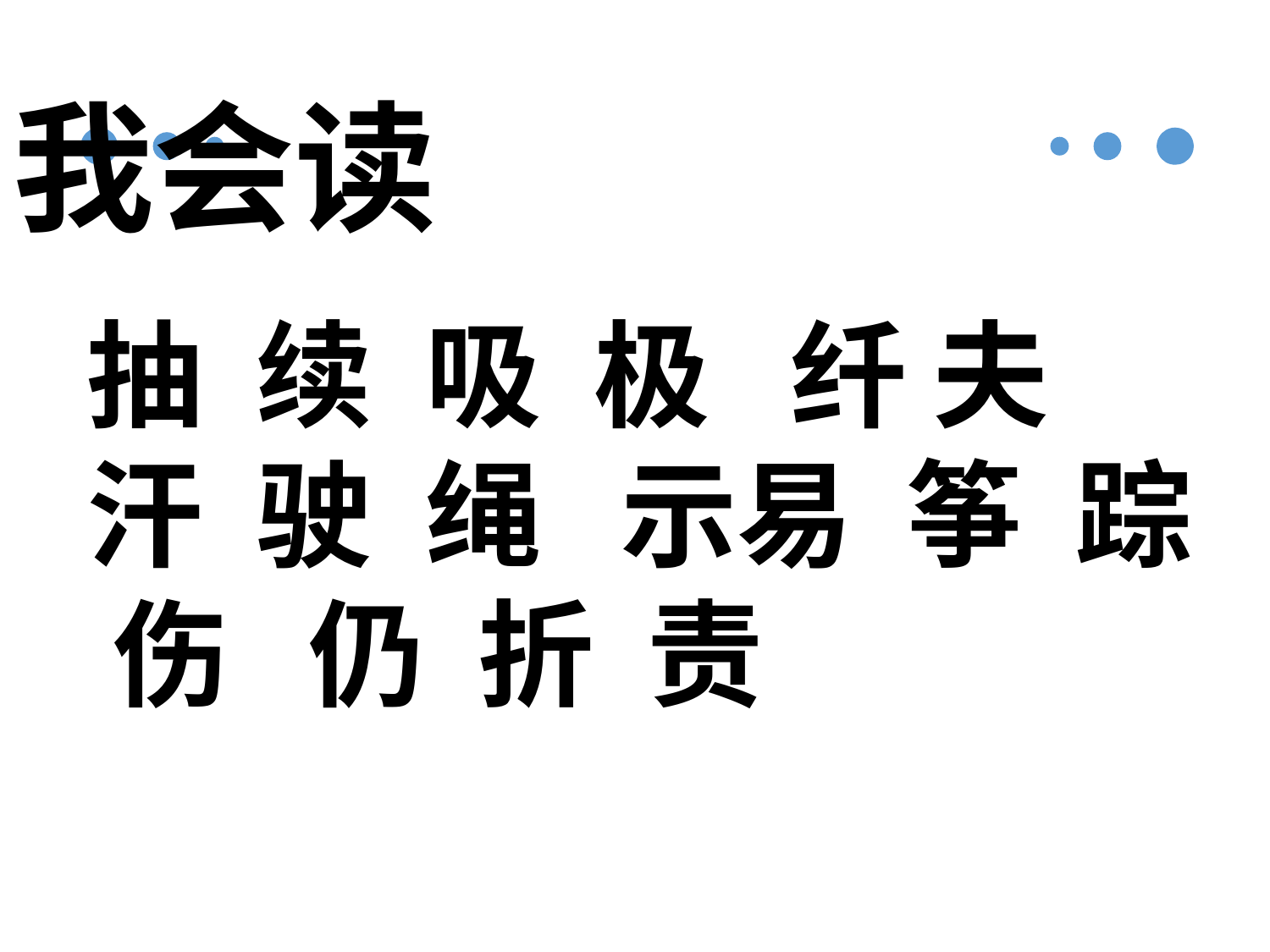

我会读
抽  续  吸  极   纤 夫  汗  驶  绳   示易  筝  踪  伤   仍  折  责